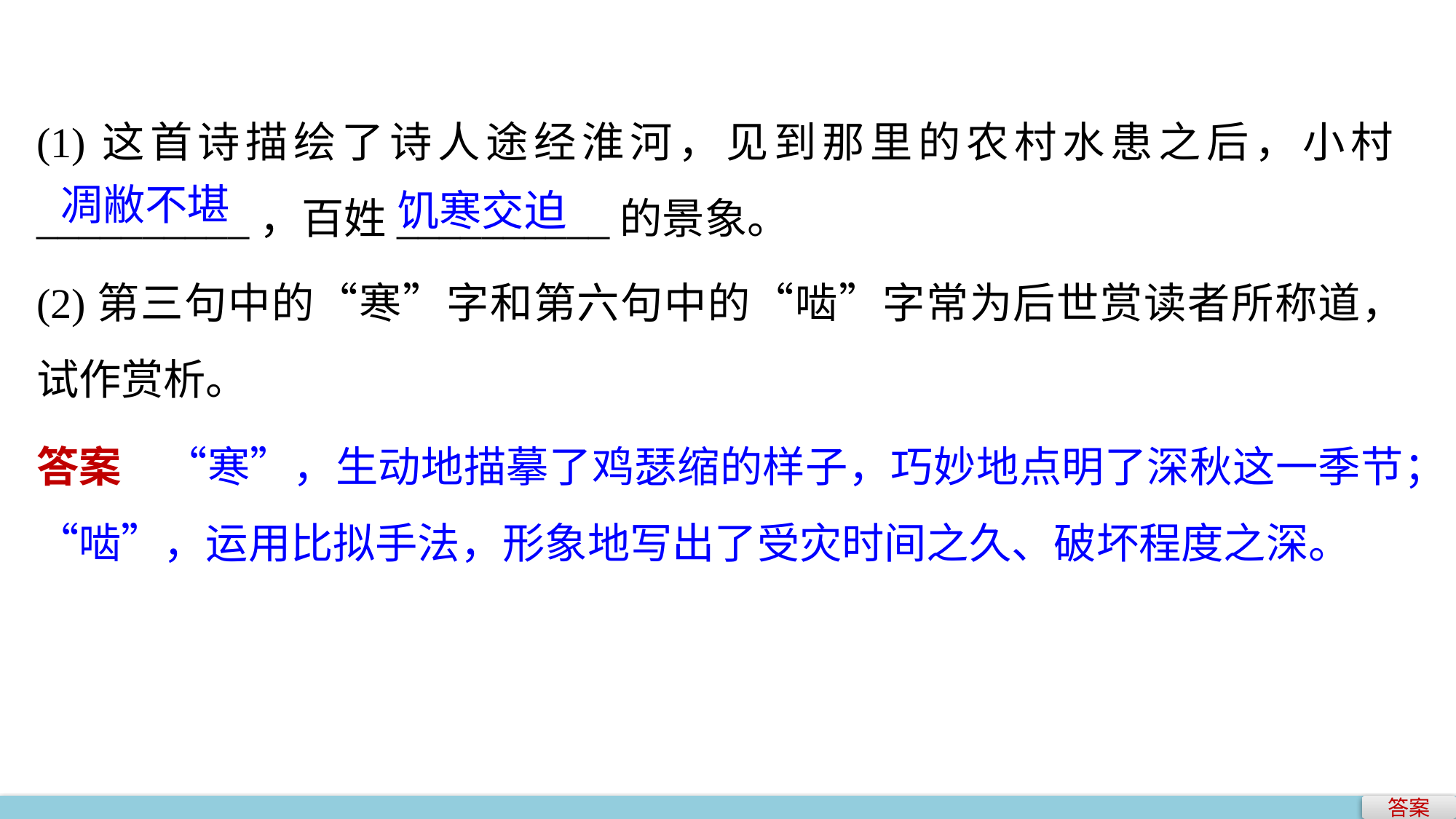

(1)这首诗描绘了诗人途经淮河，见到那里的农村水患之后，小村__________，百姓__________的景象。
饥寒交迫
凋敝不堪
(2)第三句中的“寒”字和第六句中的“啮”字常为后世赏读者所称道，试作赏析。
答案　“寒”，生动地描摹了鸡瑟缩的样子，巧妙地点明了深秋这一季节；“啮”，运用比拟手法，形象地写出了受灾时间之久、破坏程度之深。

答案